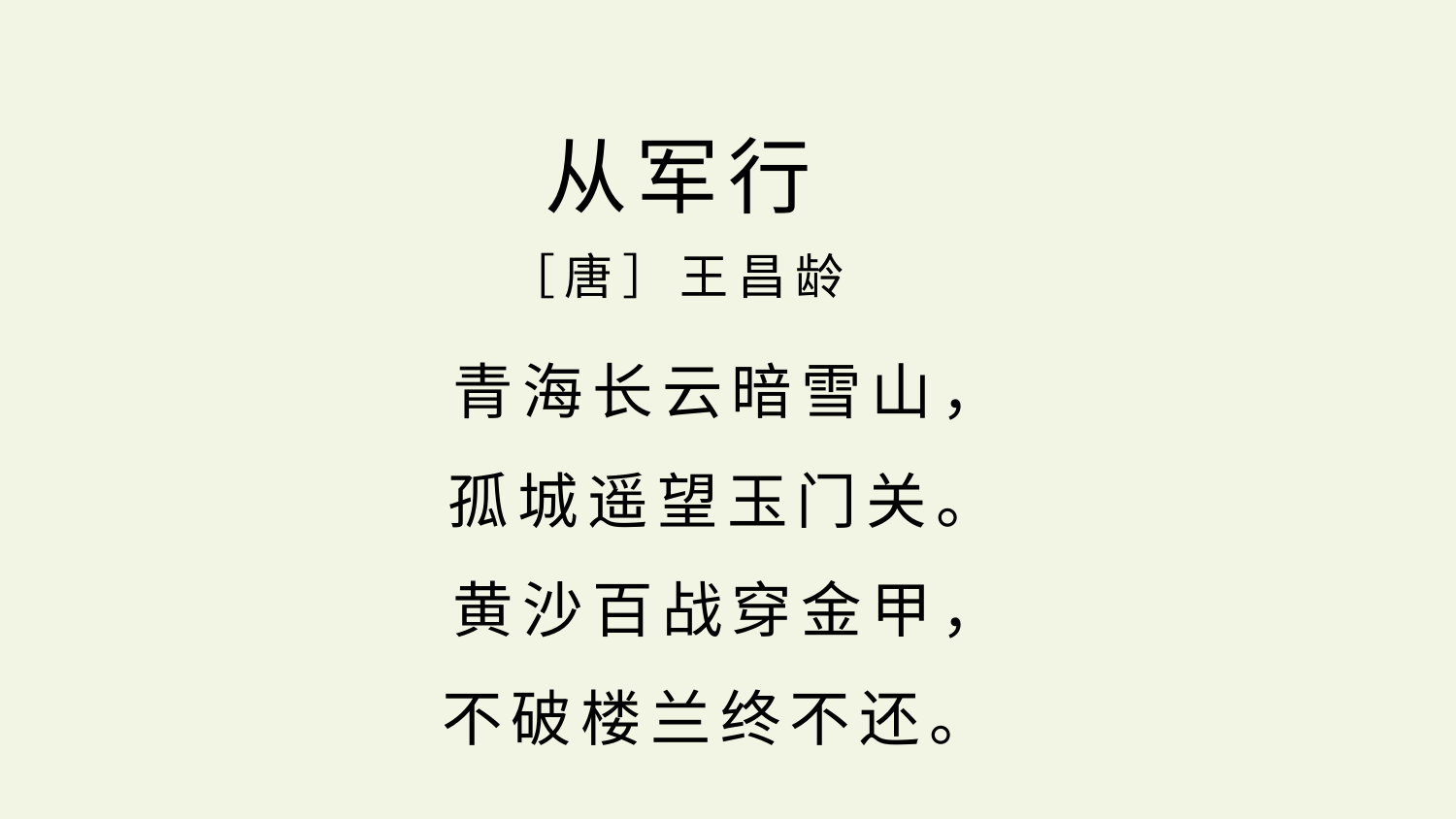

从军行
［唐］王昌龄
青海长云暗雪山，
孤城遥望玉门关。
黄沙百战穿金甲，
不破楼兰终不还。